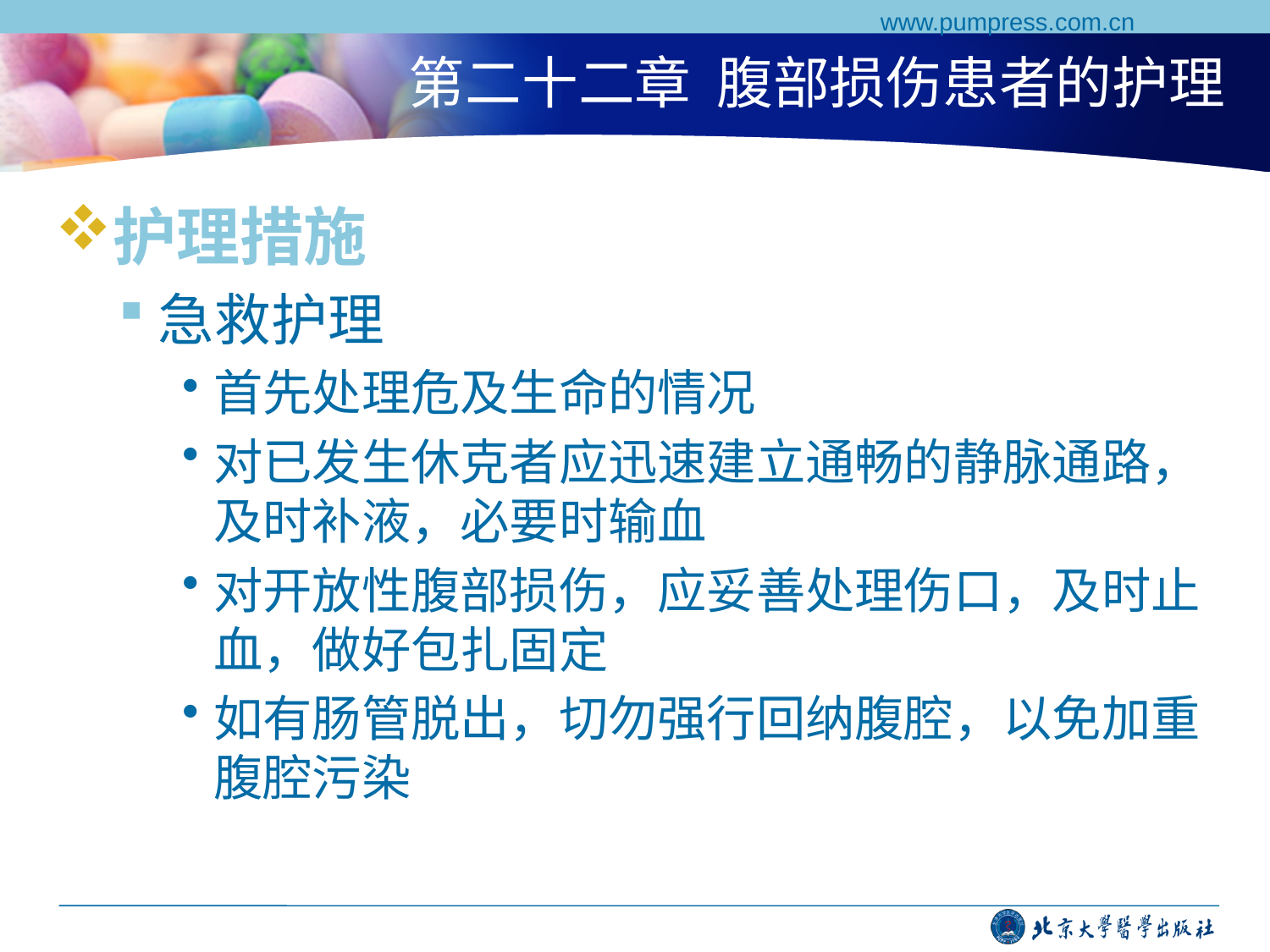

www.pumpress.com.cn
# 第二十二章  腹部损伤患者的护理
护理措施
急救护理
首先处理危及生命的情况
对已发生休克者应迅速建立通畅的静脉通路，及时补液，必要时输血
对开放性腹部损伤，应妥善处理伤口，及时止血，做好包扎固定
如有肠管脱出，切勿强行回纳腹腔，以免加重腹腔污染